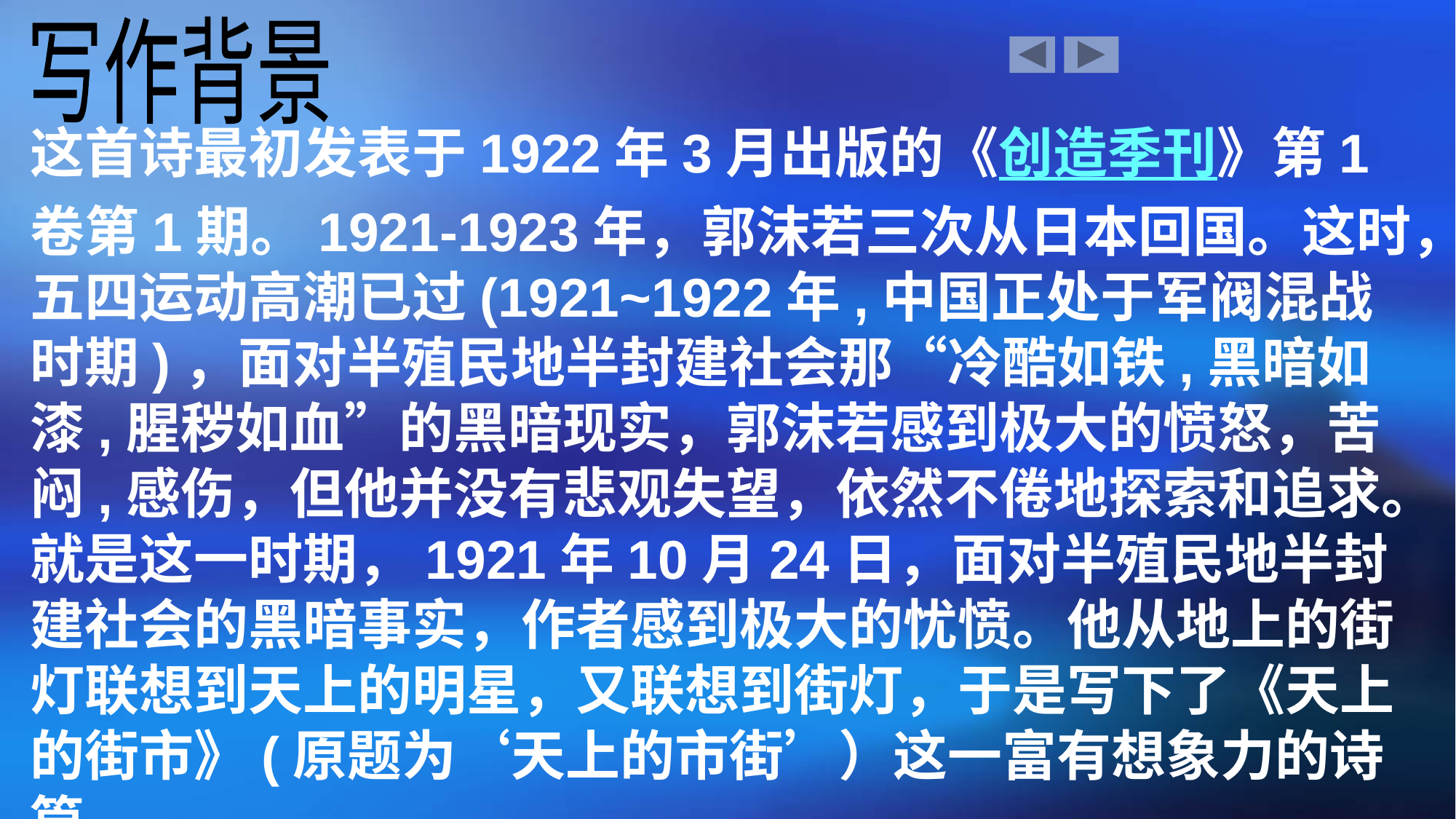

写作背景

这首诗最初发表于1922年3月出版的《创造季刊》第1卷第1期。1921-1923年，郭沫若三次从日本回国。这时，五四运动高潮已过(1921~1922年,中国正处于军阀混战时期)，面对半殖民地半封建社会那“冷酷如铁,黑暗如漆,腥秽如血”的黑暗现实，郭沫若感到极大的愤怒，苦闷,感伤，但他并没有悲观失望，依然不倦地探索和追求。就是这一时期，1921年10月24日，面对半殖民地半封建社会的黑暗事实，作者感到极大的忧愤。他从地上的街灯联想到天上的明星，又联想到街灯，于是写下了《天上的街市》(原题为‘天上的市街’）这一富有想象力的诗篇